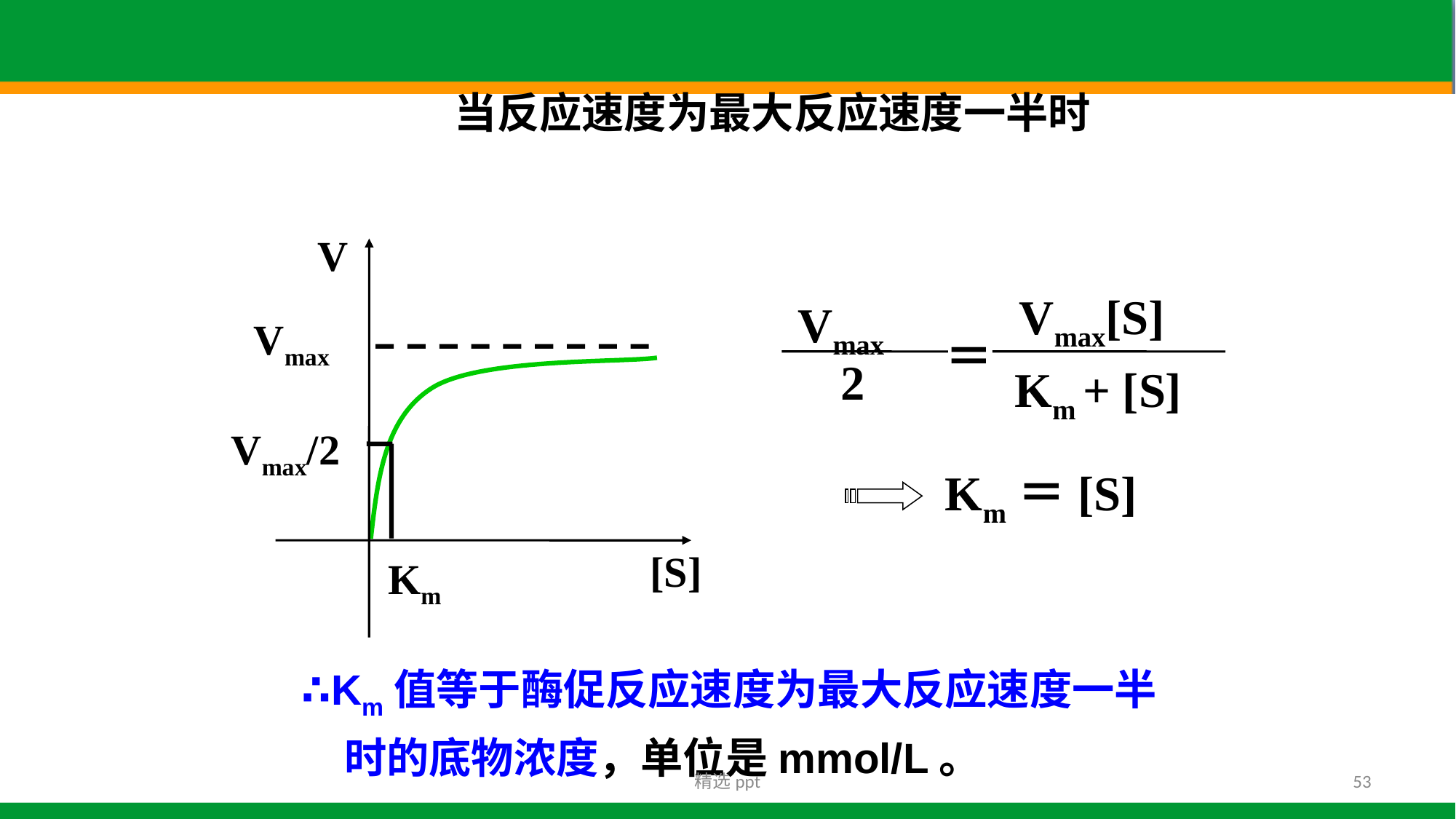

当反应速度为最大反应速度一半时
V

Vmax

Vmax/2

[S]
Km
 Vmax[S]
 Vmax
＝
2

Km + [S]
Km＝[S]

∴Km值等于酶促反应速度为最大反应速度一半时的底物浓度，单位是mmol/L。
精选ppt
53